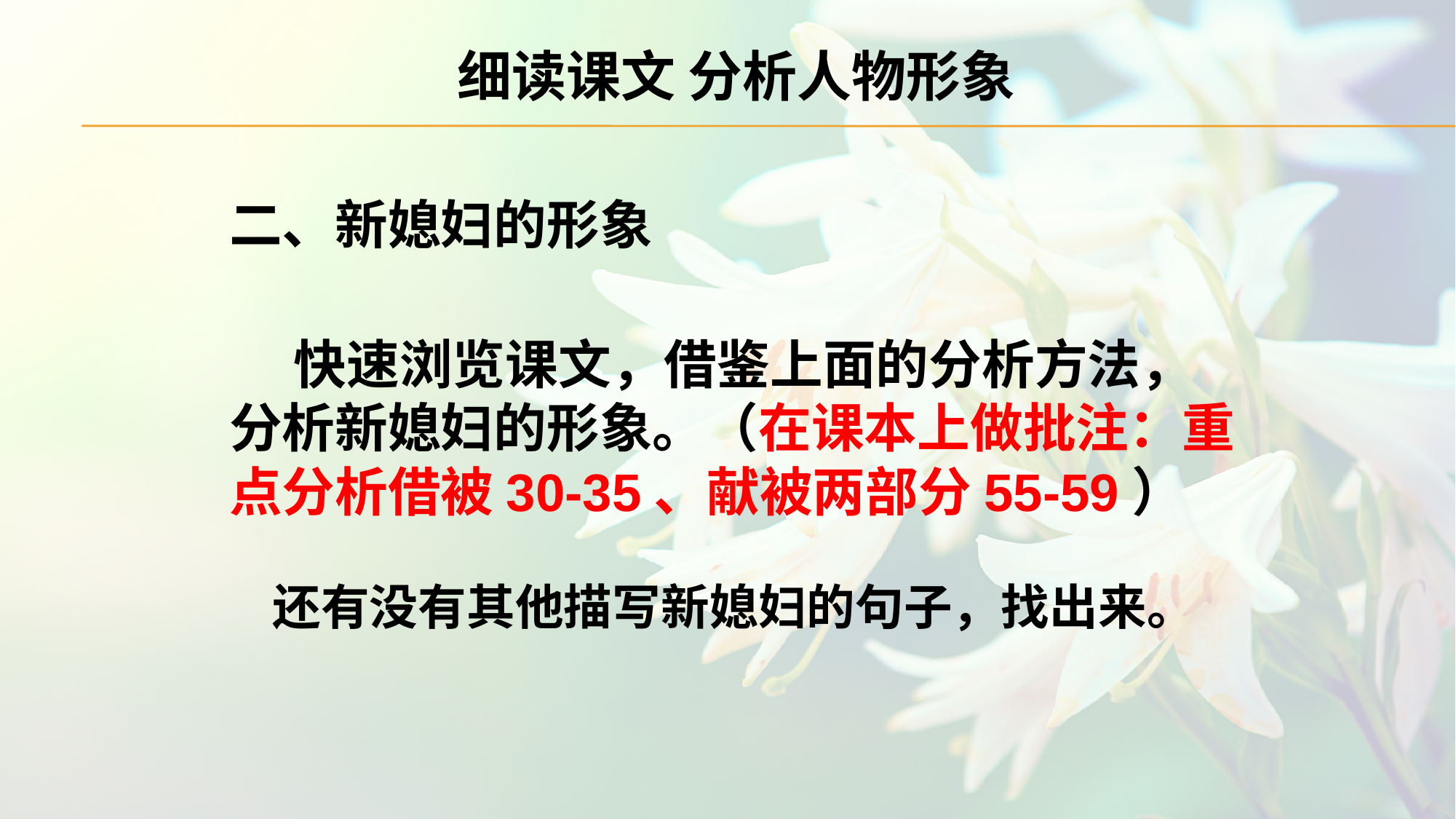

# 细读课文 分析人物形象
二、新媳妇的形象

     快速浏览课文，借鉴上面的分析方法，分析新媳妇的形象。（在课本上做批注：重点分析借被30-35、献被两部分55-59）

还有没有其他描写新媳妇的句子，找出来。